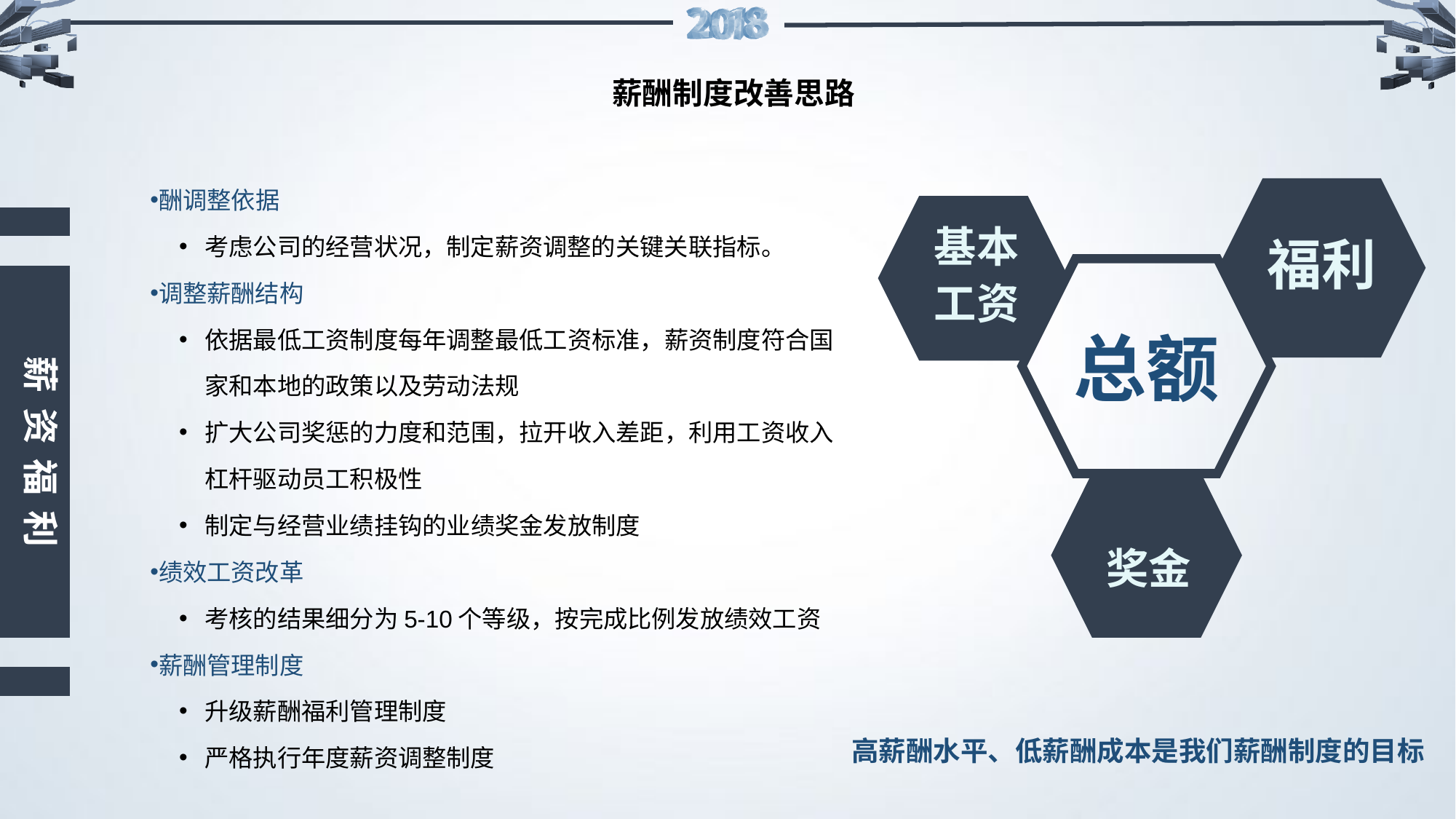

薪酬制度改善思路
酬调整依据
考虑公司的经营状况，制定薪资调整的关键关联指标。
调整薪酬结构
依据最低工资制度每年调整最低工资标准，薪资制度符合国家和本地的政策以及劳动法规
扩大公司奖惩的力度和范围，拉开收入差距，利用工资收入杠杆驱动员工积极性
制定与经营业绩挂钩的业绩奖金发放制度
绩效工资改革
考核的结果细分为5-10个等级，按完成比例发放绩效工资
薪酬管理制度
升级薪酬福利管理制度
严格执行年度薪资调整制度

福利

基本
工资

薪资福利

总额

奖金
高薪酬水平、低薪酬成本是我们薪酬制度的目标